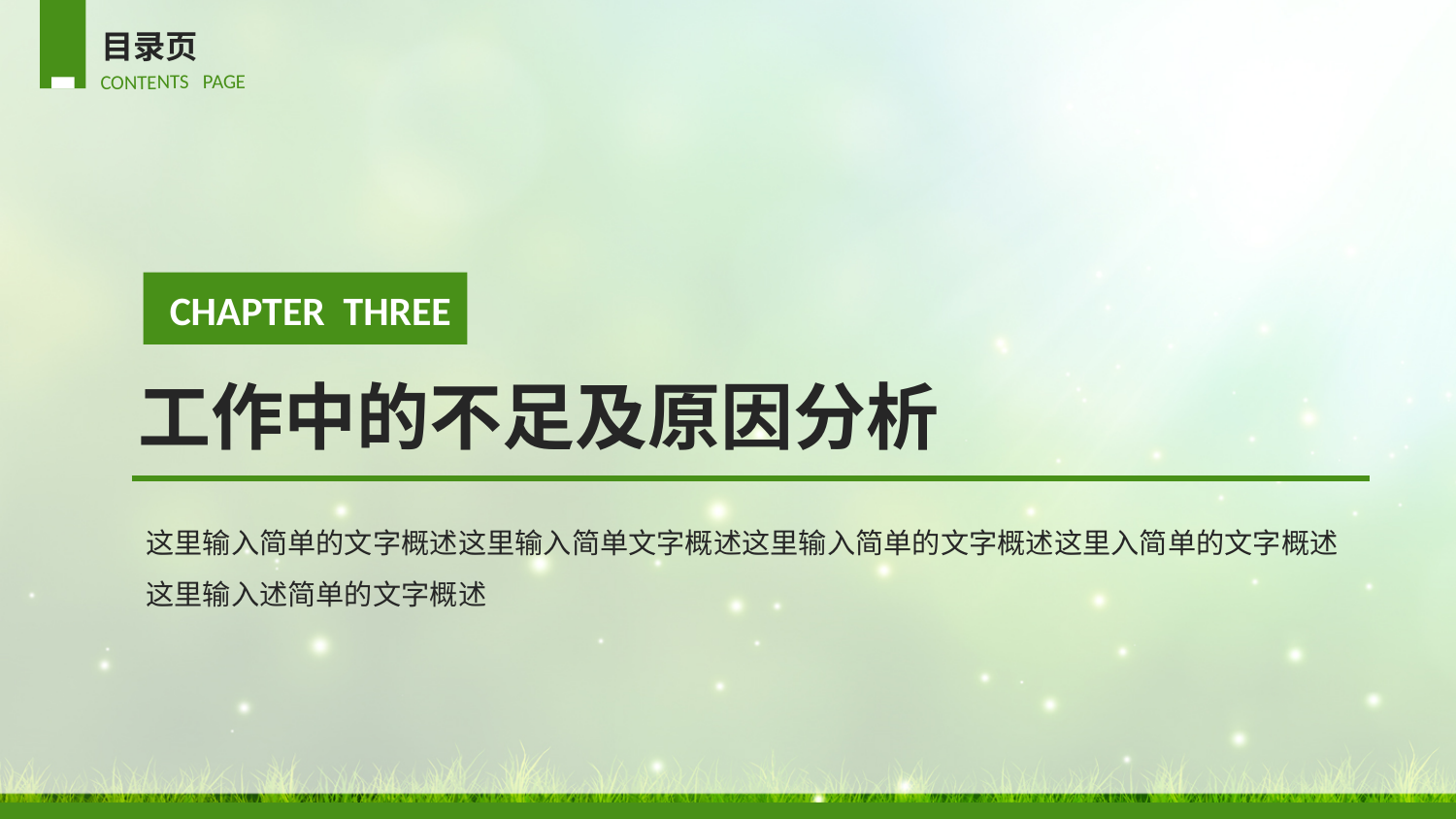

目录页
CONTENTS   PAGE

CHAPTER  THREE
工作中的不足及原因分析
这里输入简单的文字概述这里输入简单文字概述这里输入简单的文字概述这里入简单的文字概述这里输入述简单的文字概述